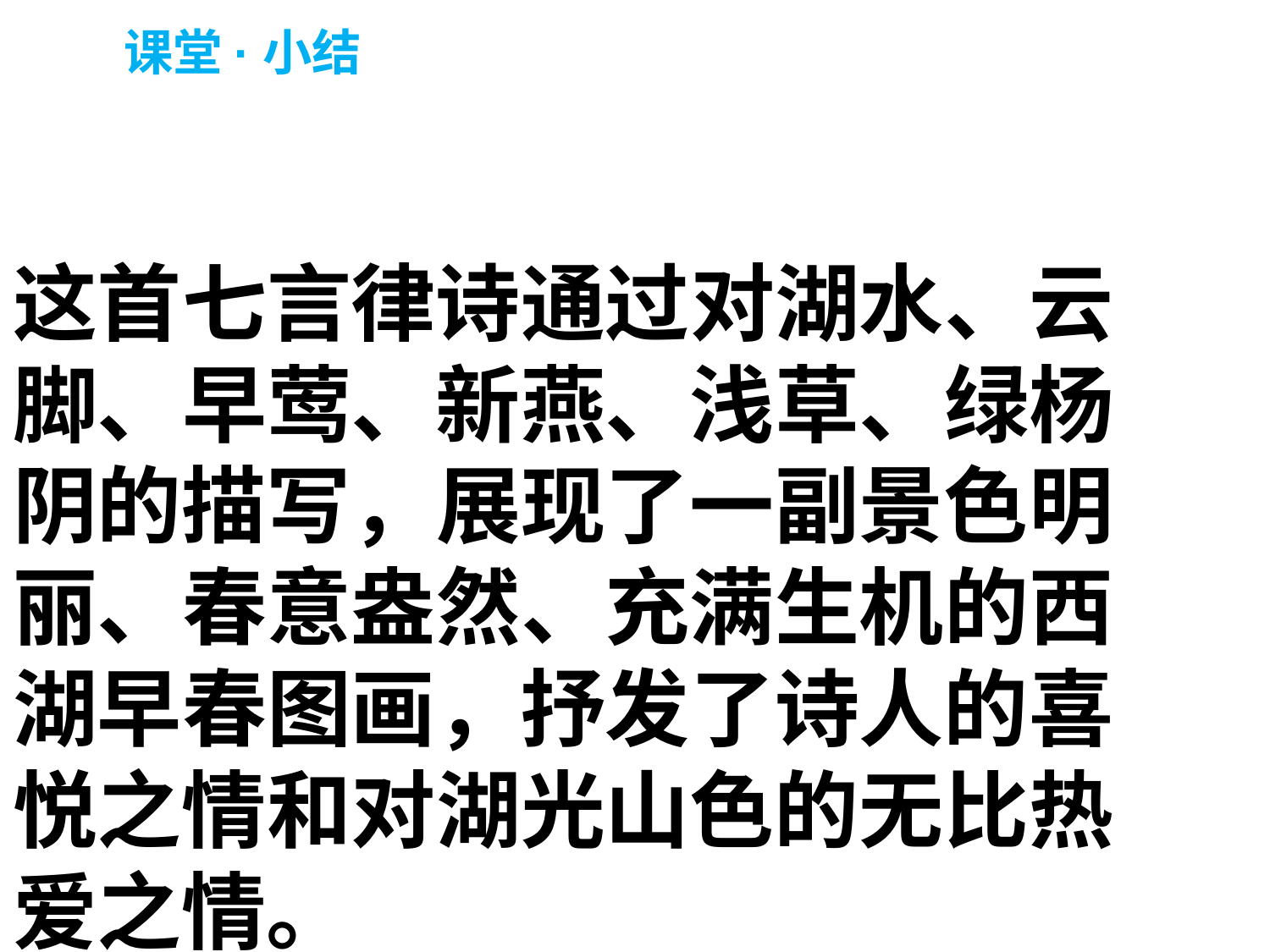

课堂·小结
这首七言律诗通过对湖水、云脚、早莺、新燕、浅草、绿杨阴的描写，展现了一副景色明丽、春意盎然、充满生机的西湖早春图画，抒发了诗人的喜悦之情和对湖光山色的无比热爱之情。